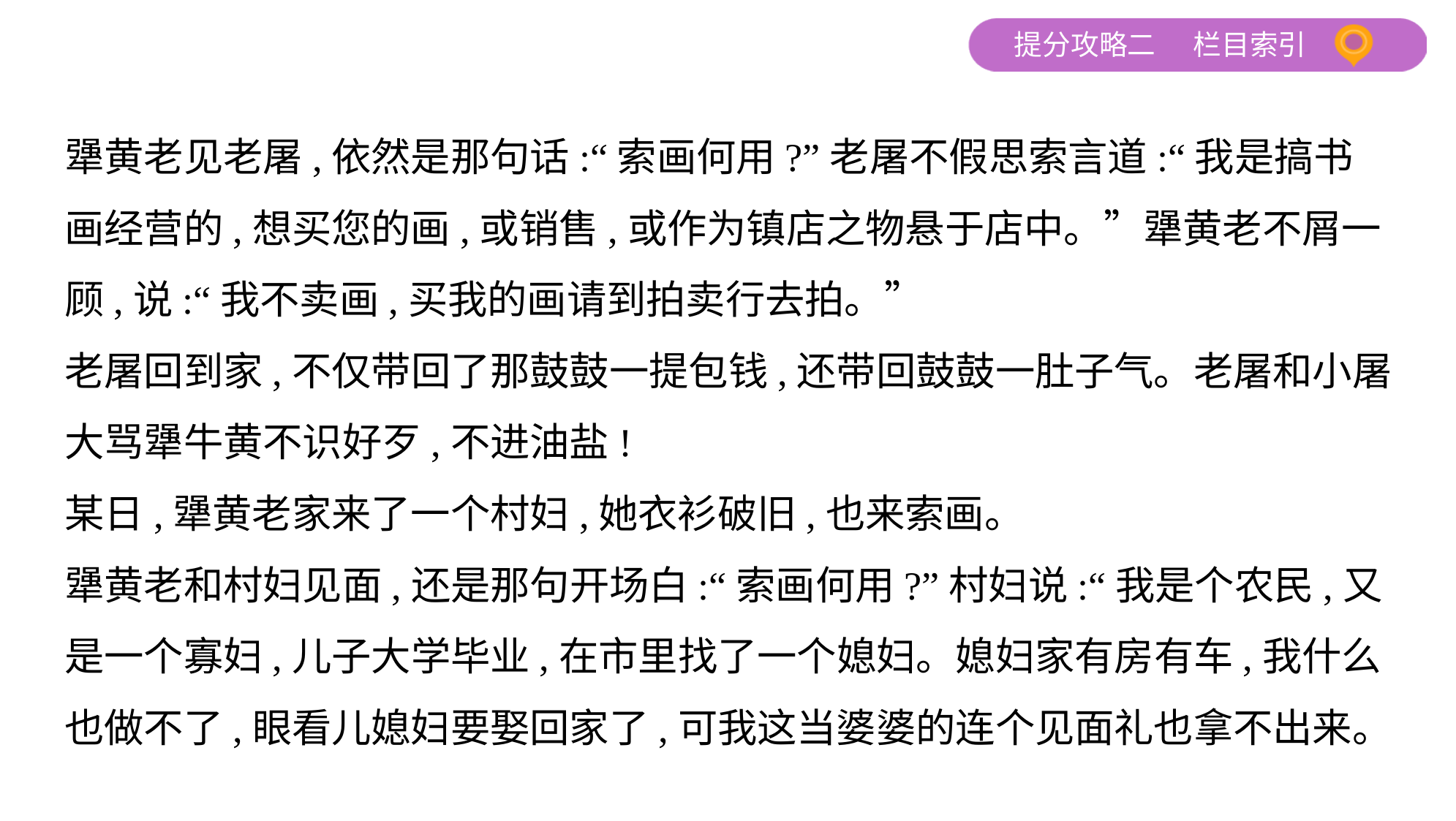

犟黄老见老屠,依然是那句话:“索画何用?”老屠不假思索言道:“我是搞书
画经营的,想买您的画,或销售,或作为镇店之物悬于店中。”犟黄老不屑一
顾,说:“我不卖画,买我的画请到拍卖行去拍。”
老屠回到家,不仅带回了那鼓鼓一提包钱,还带回鼓鼓一肚子气。老屠和小屠
大骂犟牛黄不识好歹,不进油盐!
某日,犟黄老家来了一个村妇,她衣衫破旧,也来索画。
犟黄老和村妇见面,还是那句开场白:“索画何用?”村妇说:“我是个农民,又
是一个寡妇,儿子大学毕业,在市里找了一个媳妇。媳妇家有房有车,我什么
也做不了,眼看儿媳妇要娶回家了,可我这当婆婆的连个见面礼也拿不出来。